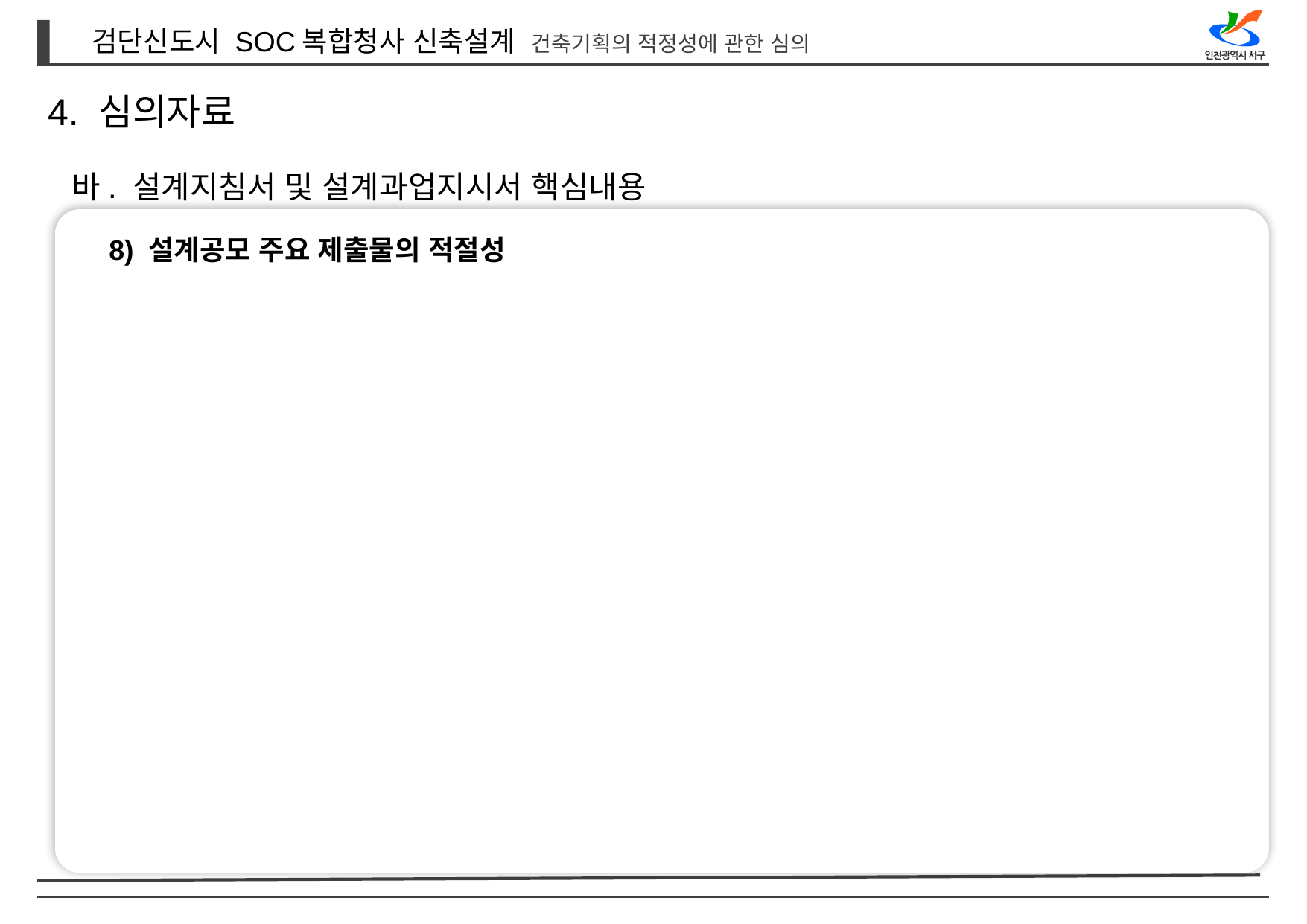

4. 심의자료
바. 설계지침서 및 설계과업지시서 핵심내용

8) 설계공모 주요 제출물의 적절성